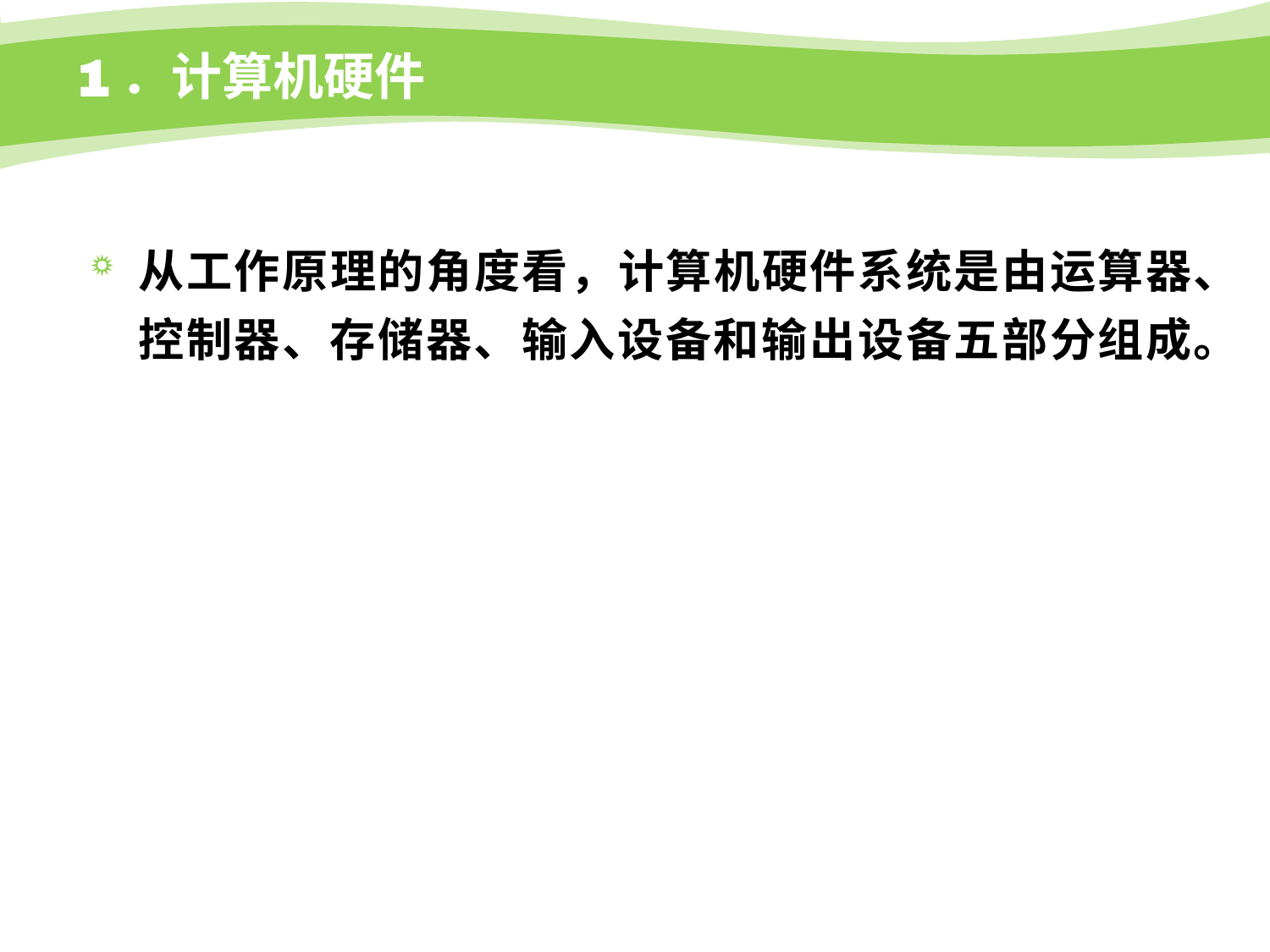

# 1．计算机硬件
从工作原理的角度看，计算机硬件系统是由运算器、控制器、存储器、输入设备和输出设备五部分组成。